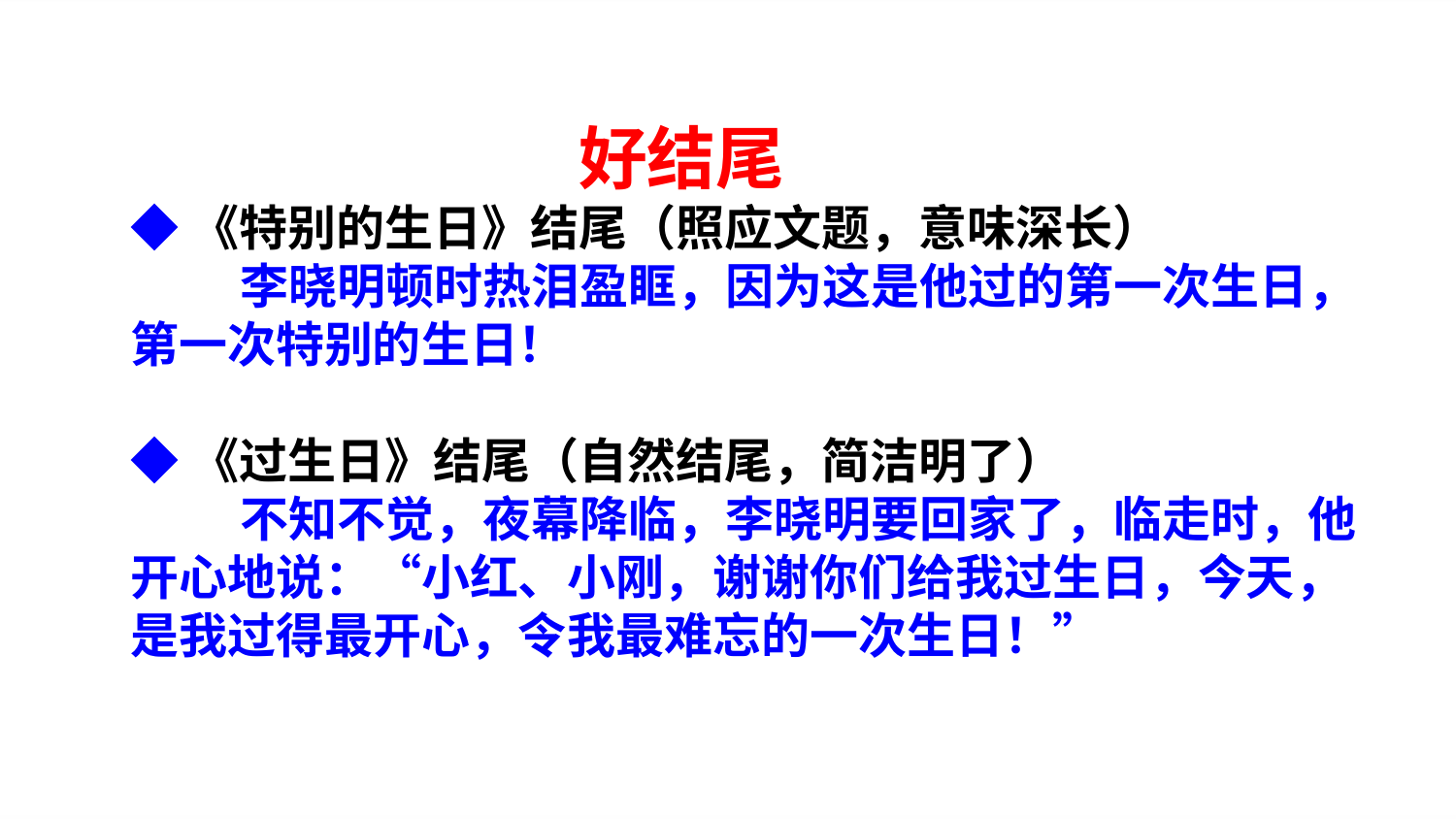

好结尾
◆《特别的生日》结尾（照应文题，意味深长）
         李晓明顿时热泪盈眶，因为这是他过的第一次生日，第一次特别的生日！

◆《过生日》结尾（自然结尾，简洁明了）
         不知不觉，夜幕降临，李晓明要回家了，临走时，他开心地说：“小红、小刚，谢谢你们给我过生日，今天，是我过得最开心，令我最难忘的一次生日！”